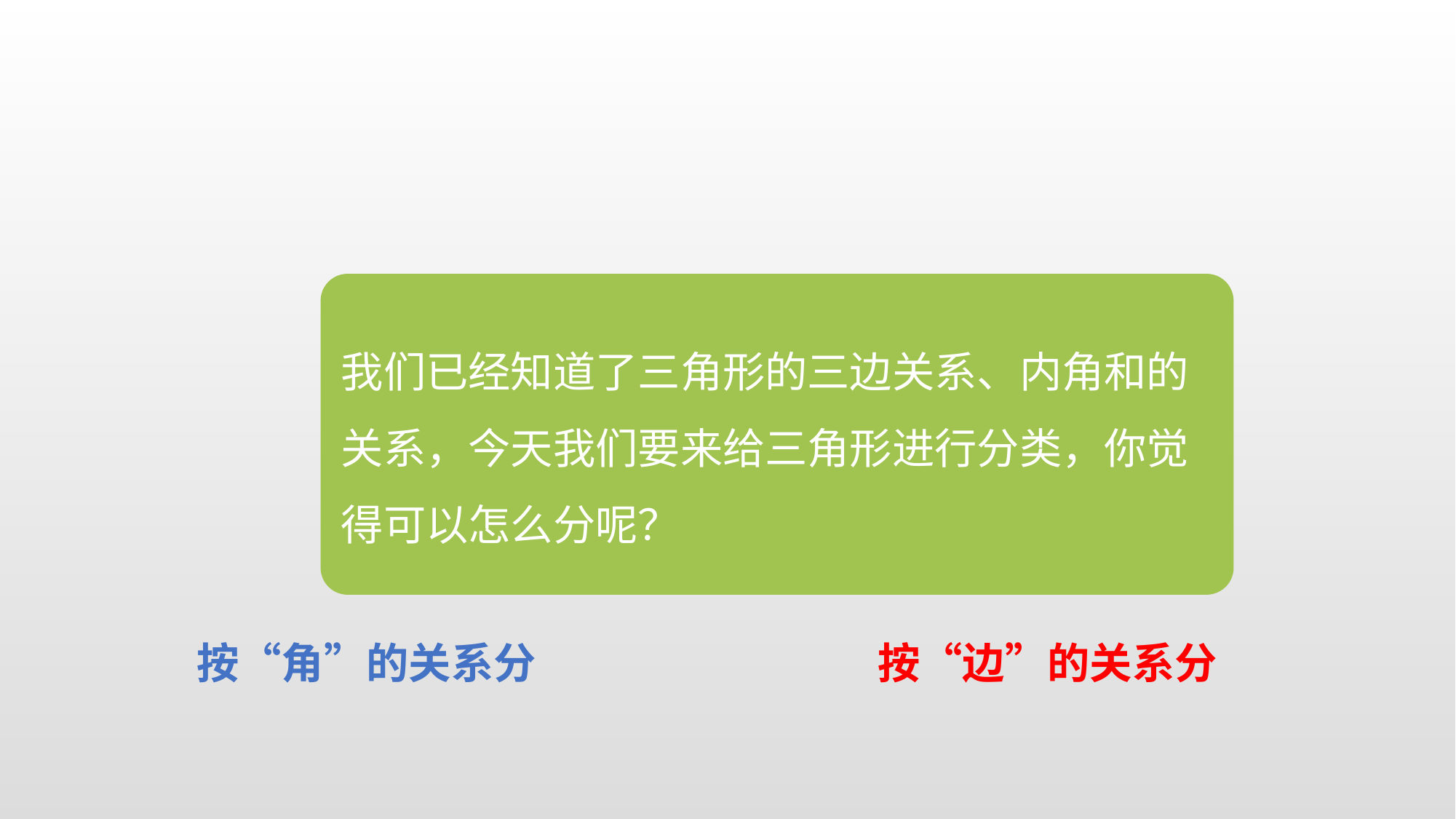

请在书本第112的方格图中设计一个你喜欢的图案，再简单交代一下你希望如何平移，最后交给你的同桌，互相挑战一下吧！
我们已经知道了三角形的三边关系、内角和的关系，今天我们要来给三角形进行分类，你觉得可以怎么分呢？
按“角”的关系分
按“边”的关系分